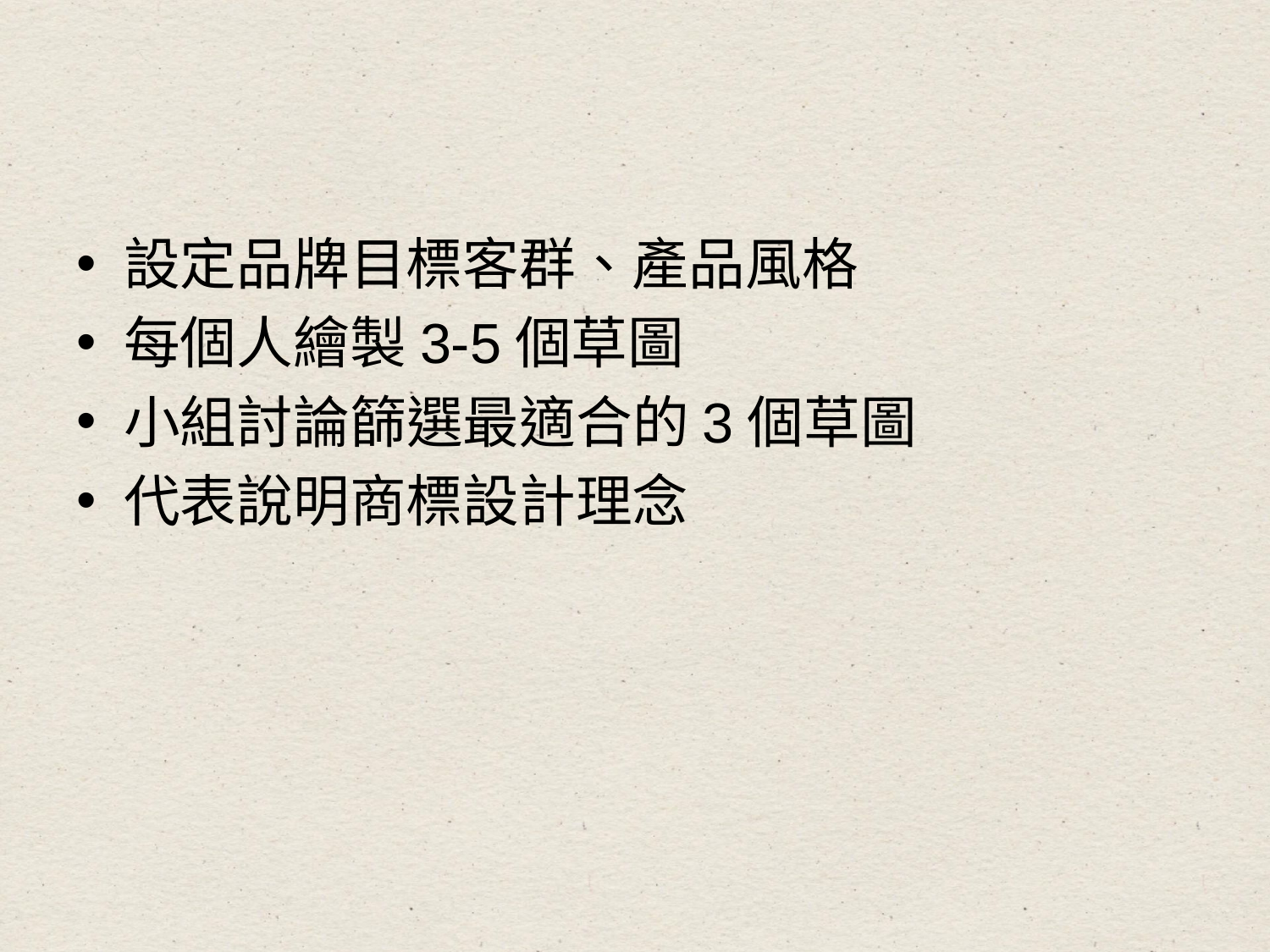

#
設定品牌目標客群、產品風格
每個人繪製3-5個草圖
小組討論篩選最適合的3個草圖
代表說明商標設計理念